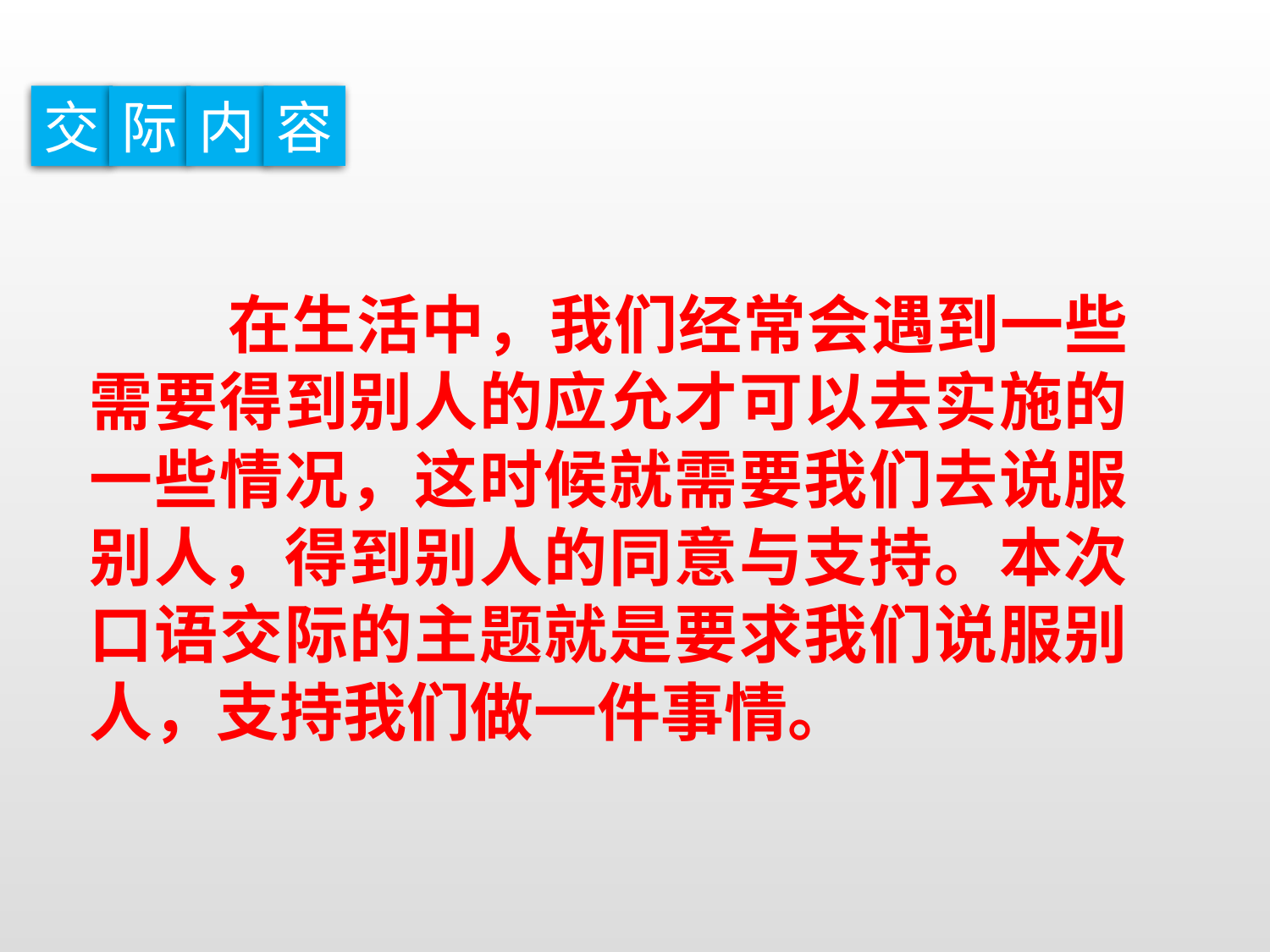

容
交
际
内
        在生活中，我们经常会遇到一些需要得到别人的应允才可以去实施的一些情况，这时候就需要我们去说服别人，得到别人的同意与支持。本次口语交际的主题就是要求我们说服别人，支持我们做一件事情。